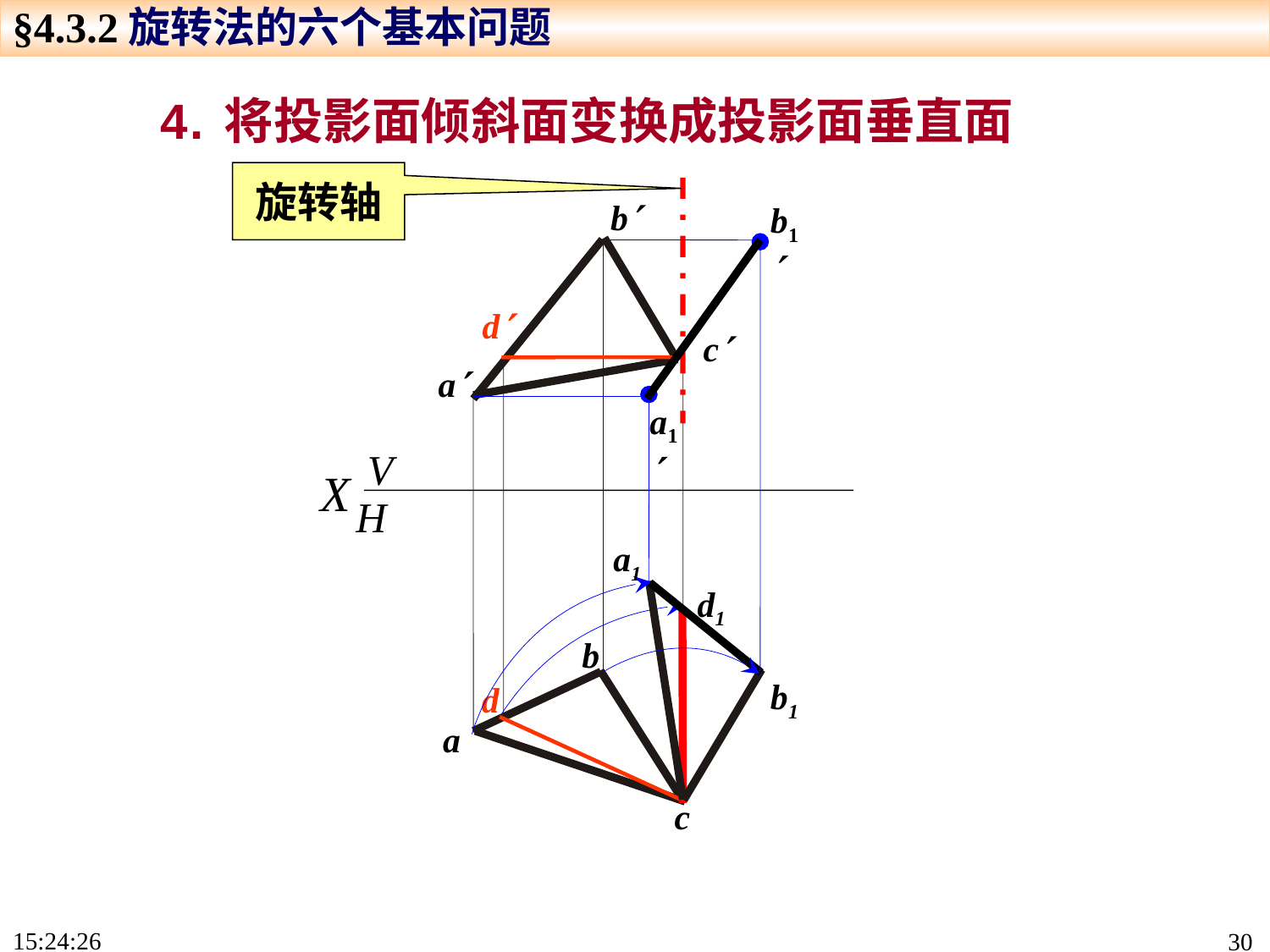

§4.3.2旋转法的六个基本问题
将投影面倾斜面变换成投影面垂直面
旋转轴

b′
b1′

d′

c′
a′

a1′

V
H
X

a1
d1

b

b1

d

a

c
15:24:26
30